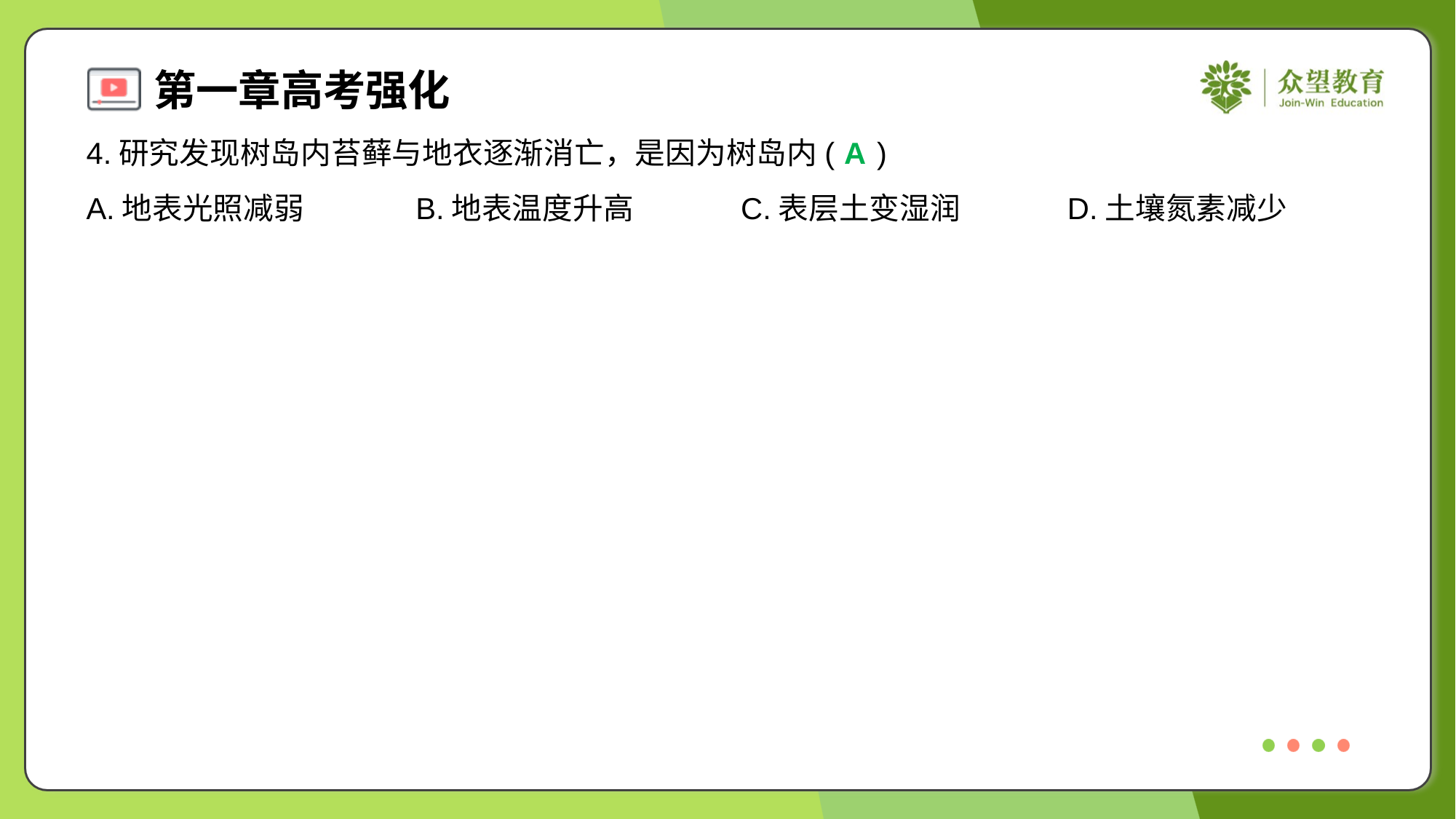

4.研究发现树岛内苔藓与地衣逐渐消亡，是因为树岛内(     )
A
A.地表光照减弱	B.地表温度升高	C.表层土变湿润	D.土壤氮素减少